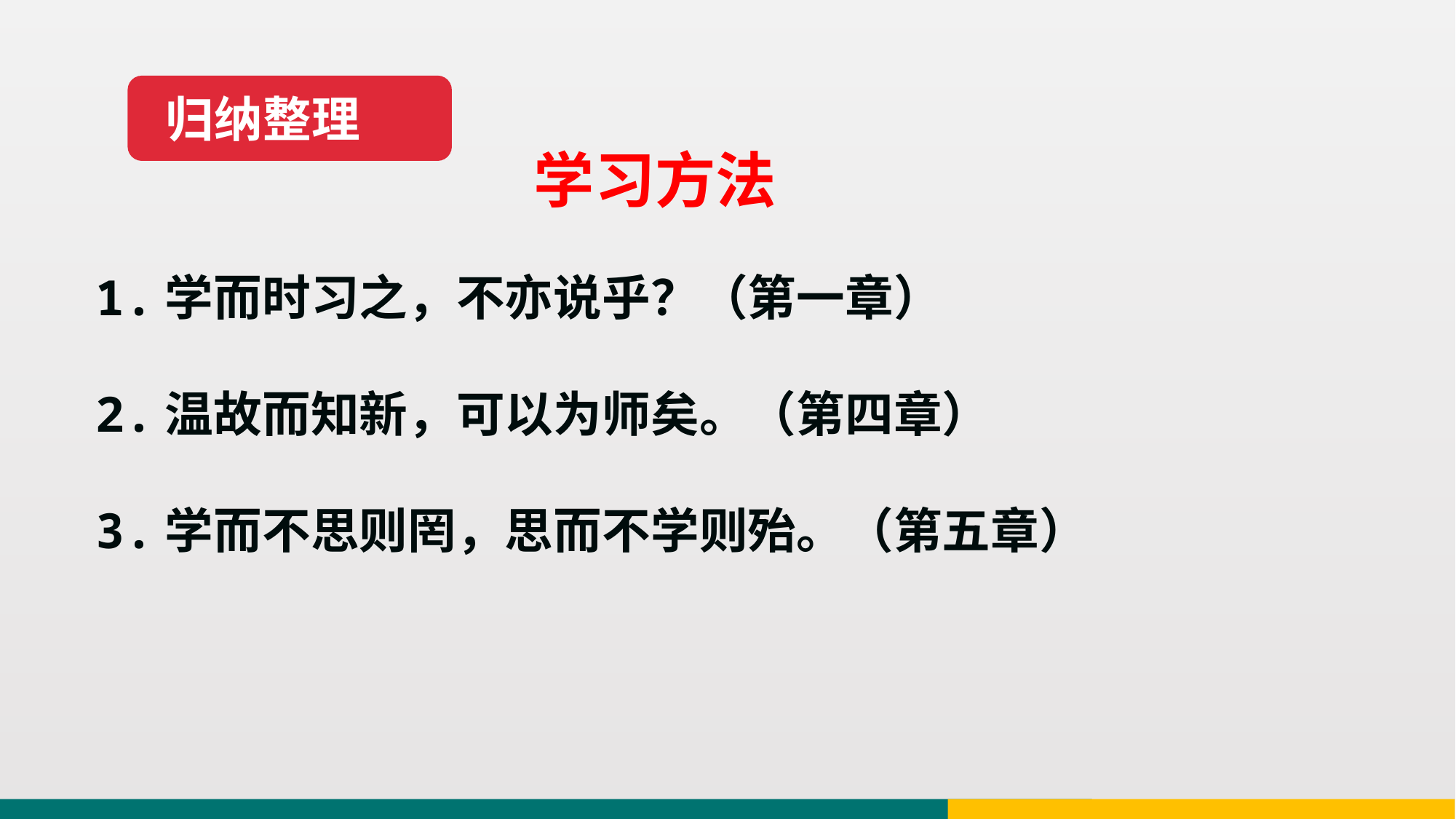

归纳整理
学习方法
1.学而时习之，不亦说乎？（第一章）

2.温故而知新，可以为师矣。（第四章）

3.学而不思则罔，思而不学则殆。（第五章）